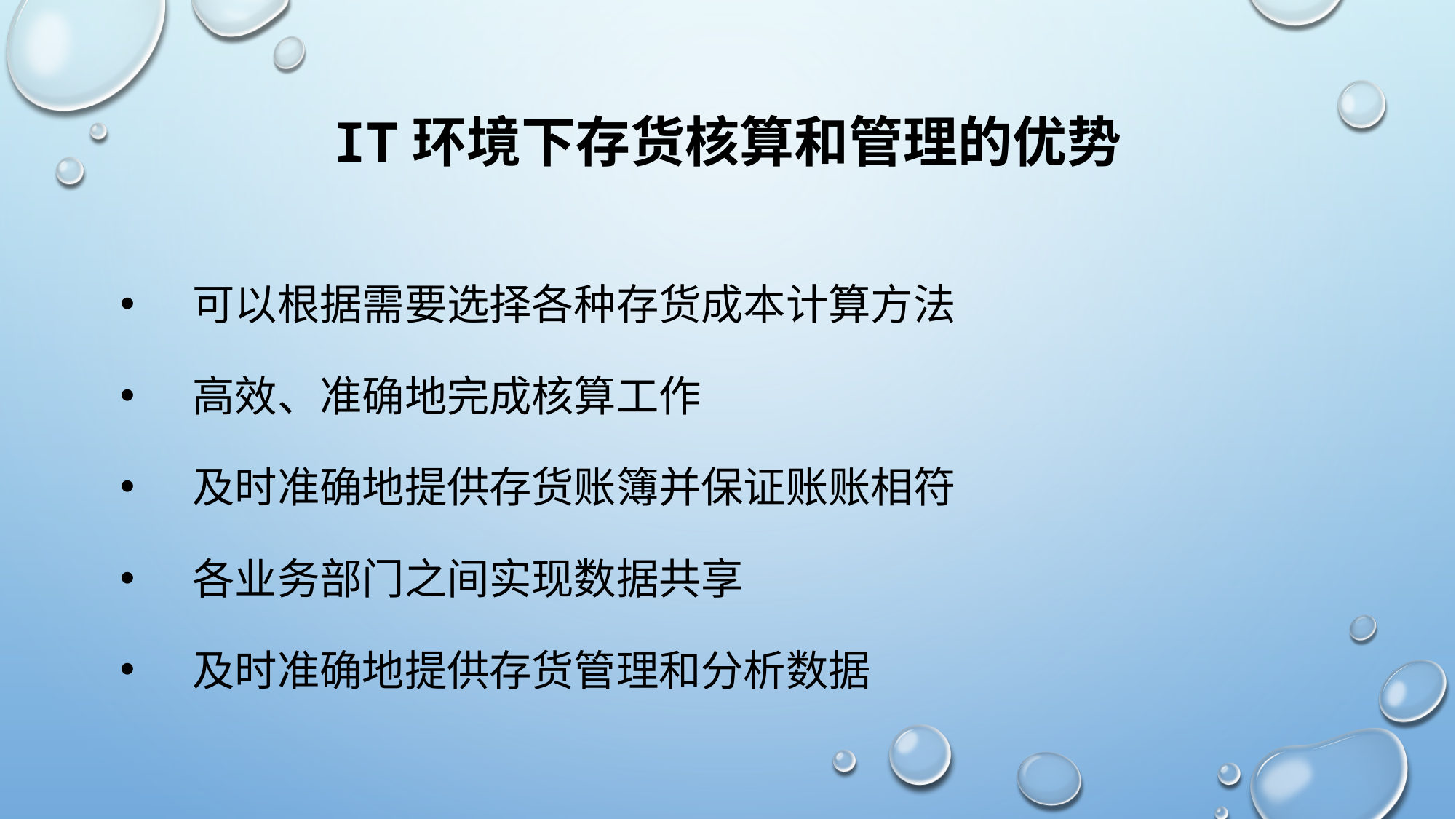

# IT环境下存货核算和管理的优势
可以根据需要选择各种存货成本计算方法
高效、准确地完成核算工作
及时准确地提供存货账簿并保证账账相符
各业务部门之间实现数据共享
及时准确地提供存货管理和分析数据